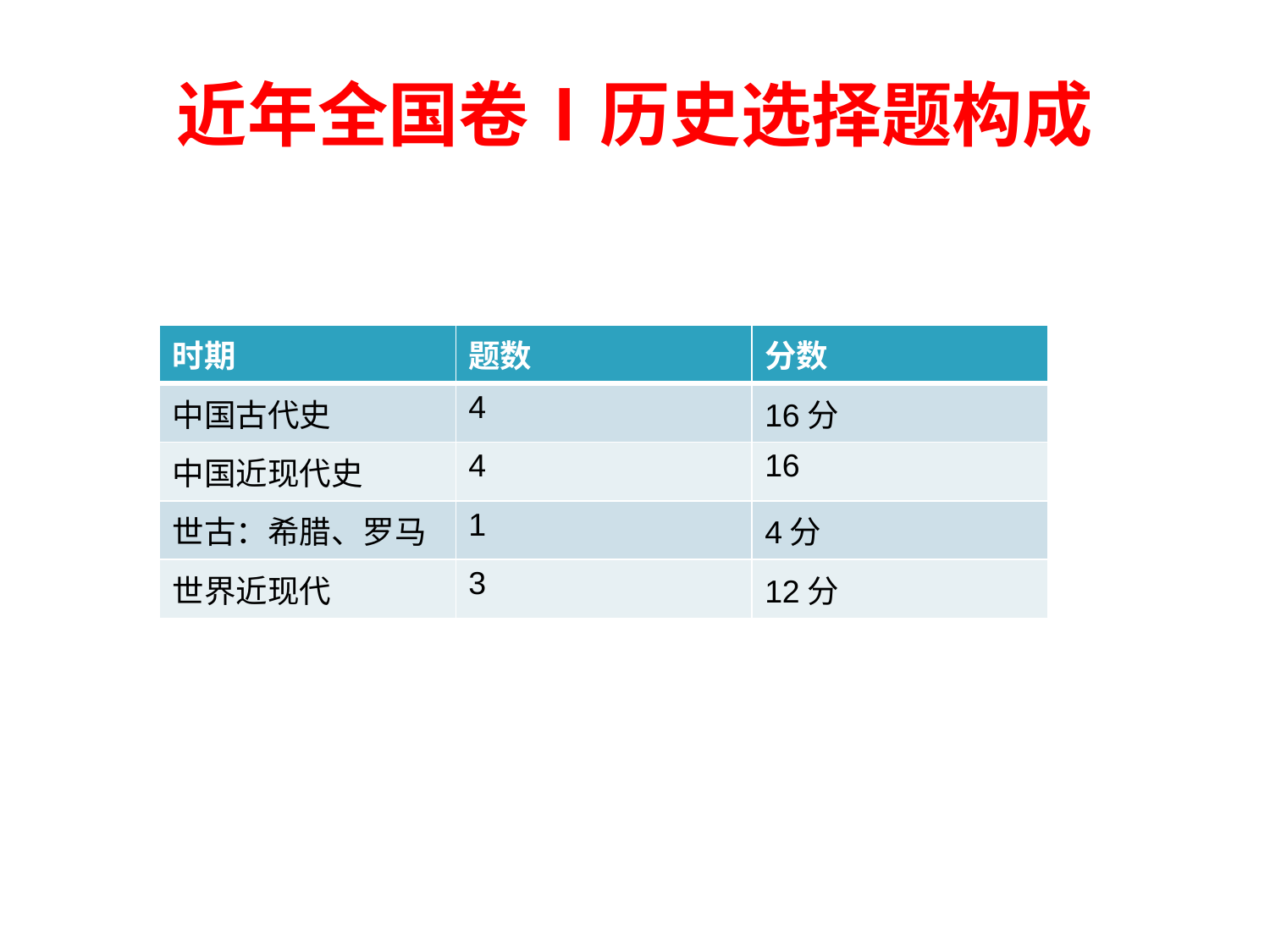

近年全国卷Ⅰ历史选择题构成
| 时期 | 题数 | 分数 |
| --- | --- | --- |
| 中国古代史 | 4 | 16分 |
| 中国近现代史 | 4 | 16 |
| 世古：希腊、罗马 | 1 | 4分 |
| 世界近现代 | 3 | 12分 |